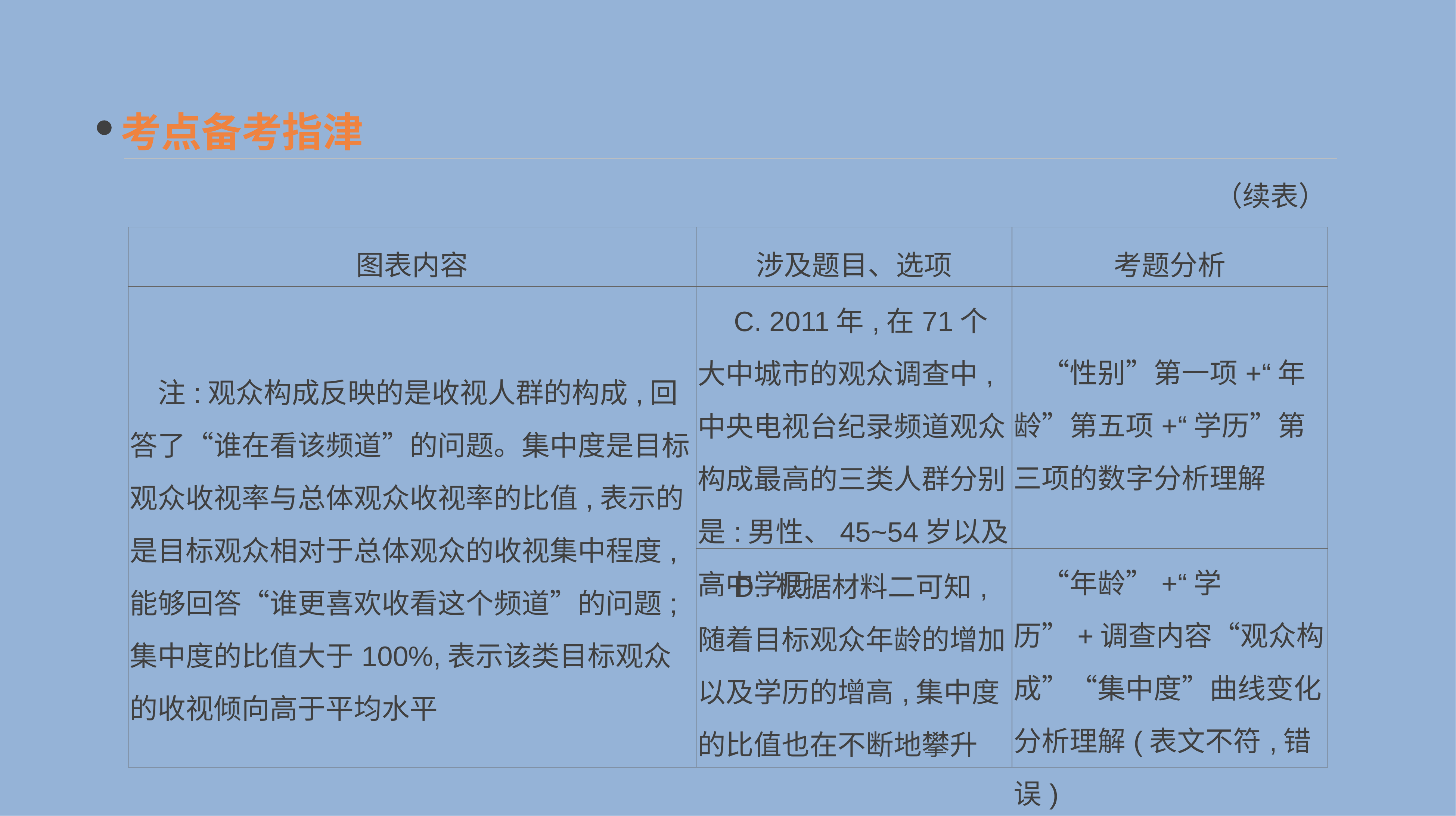

考点备考指津

（续表）
| 图表内容 | 涉及题目、选项 | 考题分析 |
| --- | --- | --- |
| 注:观众构成反映的是收视人群的构成,回答了“谁在看该频道”的问题。集中度是目标观众收视率与总体观众收视率的比值,表示的是目标观众相对于总体观众的收视集中程度,能够回答“谁更喜欢收看这个频道”的问题;集中度的比值大于100%,表示该类目标观众的收视倾向高于平均水平 | C. 2011年,在71个大中城市的观众调查中,中央电视台纪录频道观众构成最高的三类人群分别是:男性、45~54岁以及高中学历 | “性别”第一项+“年龄”第五项+“学历”第三项的数字分析理解 |
|  | D. 根据材料二可知,随着目标观众年龄的增加以及学历的增高,集中度的比值也在不断地攀升 | “年龄”+“学历”+调查内容“观众构成”“集中度”曲线变化分析理解(表文不符,错误) |